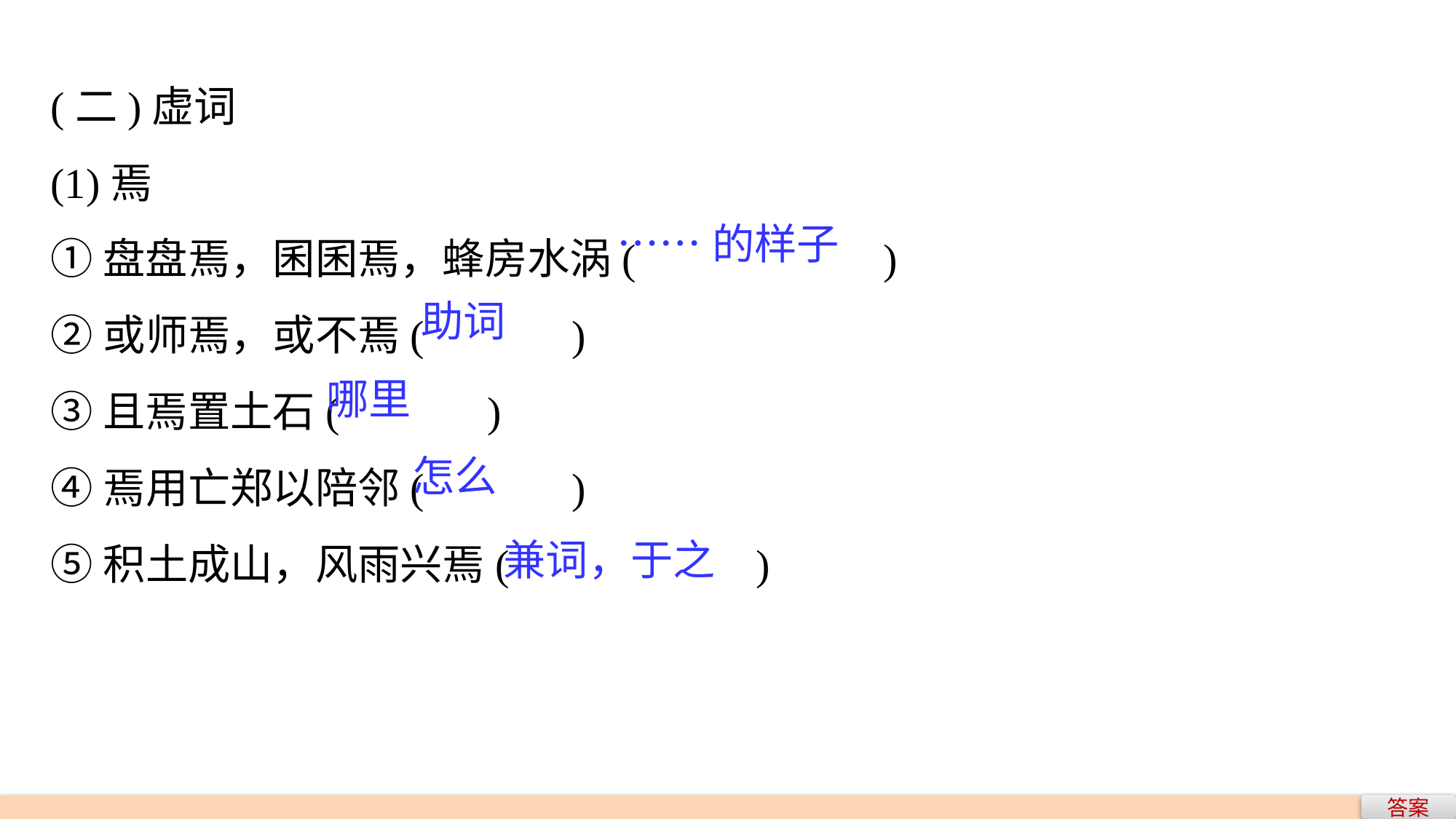

(二)虚词
(1)焉
①盘盘焉，囷囷焉，蜂房水涡(　　　　      )
②或师焉，或不焉(　　　)
③且焉置土石(　　　)
④焉用亡郑以陪邻(　　　)
⑤积土成山，风雨兴焉(　　　　      )
……的样子
助词
哪里
怎么
兼词，于之
答案